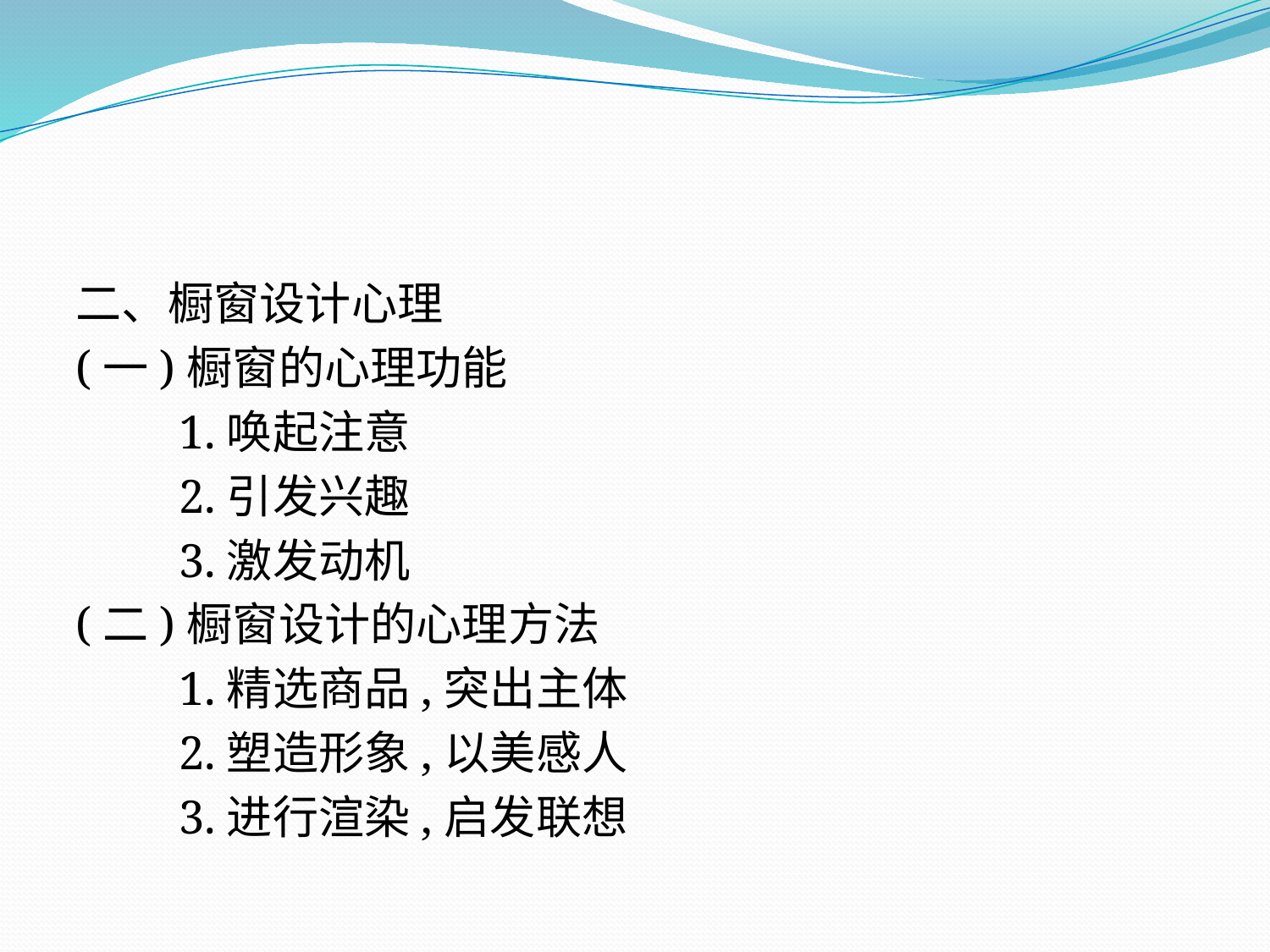

二、橱窗设计心理
(一)橱窗的心理功能
　　1.唤起注意
　　2.引发兴趣
　　3.激发动机
(二)橱窗设计的心理方法
　　1.精选商品,突出主体
　　2.塑造形象,以美感人
　　3.进行渲染,启发联想